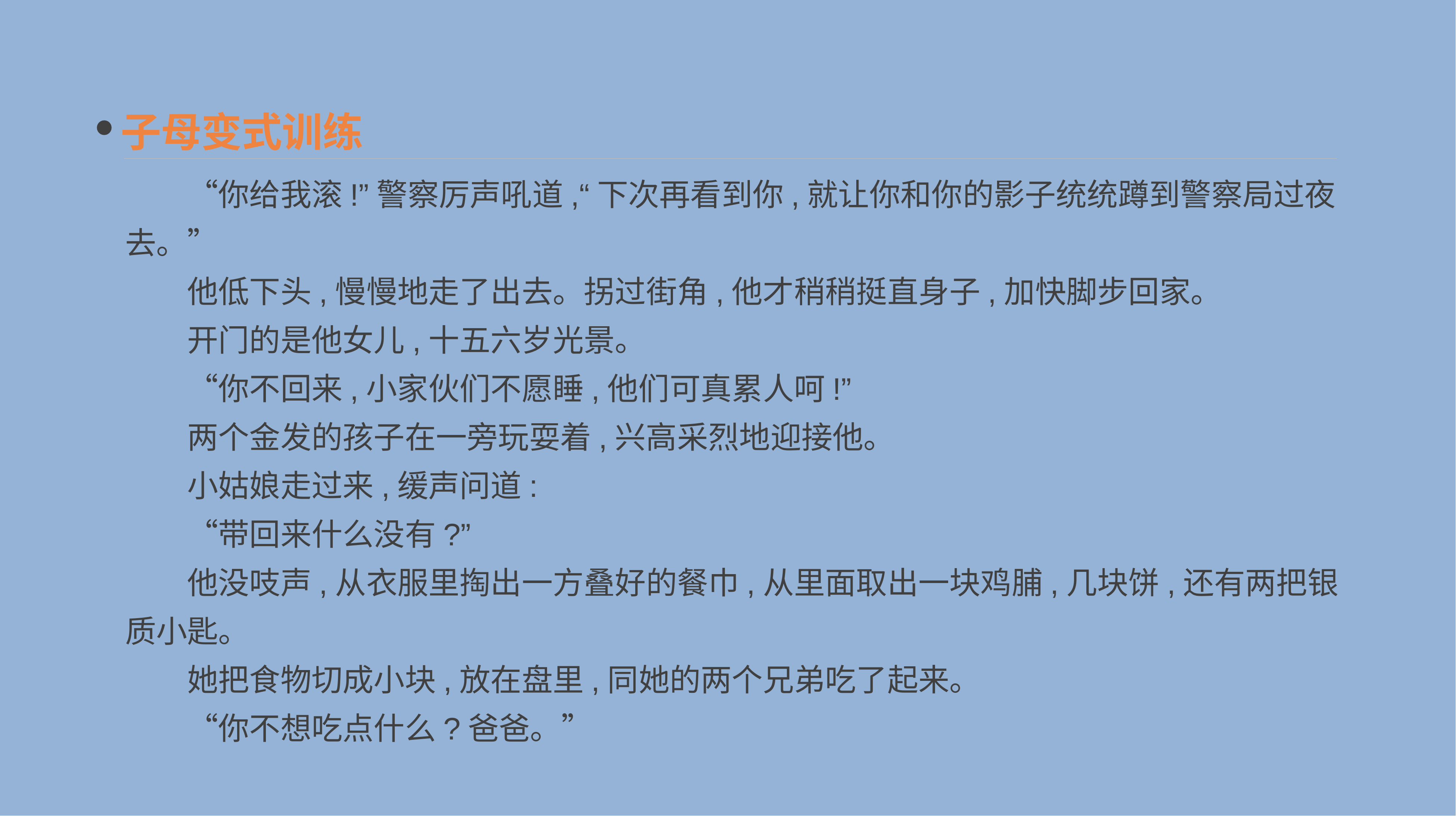

子母变式训练

　　“你给我滚!”警察厉声吼道,“下次再看到你,就让你和你的影子统统蹲到警察局过夜去。”
　　他低下头,慢慢地走了出去。拐过街角,他才稍稍挺直身子,加快脚步回家。
　　开门的是他女儿,十五六岁光景。
　　“你不回来,小家伙们不愿睡,他们可真累人呵!”
　　两个金发的孩子在一旁玩耍着,兴高采烈地迎接他。
　　小姑娘走过来,缓声问道:
　　“带回来什么没有?”
　　他没吱声,从衣服里掏出一方叠好的餐巾,从里面取出一块鸡脯,几块饼,还有两把银质小匙。
　　她把食物切成小块,放在盘里,同她的两个兄弟吃了起来。
　　“你不想吃点什么?爸爸。”